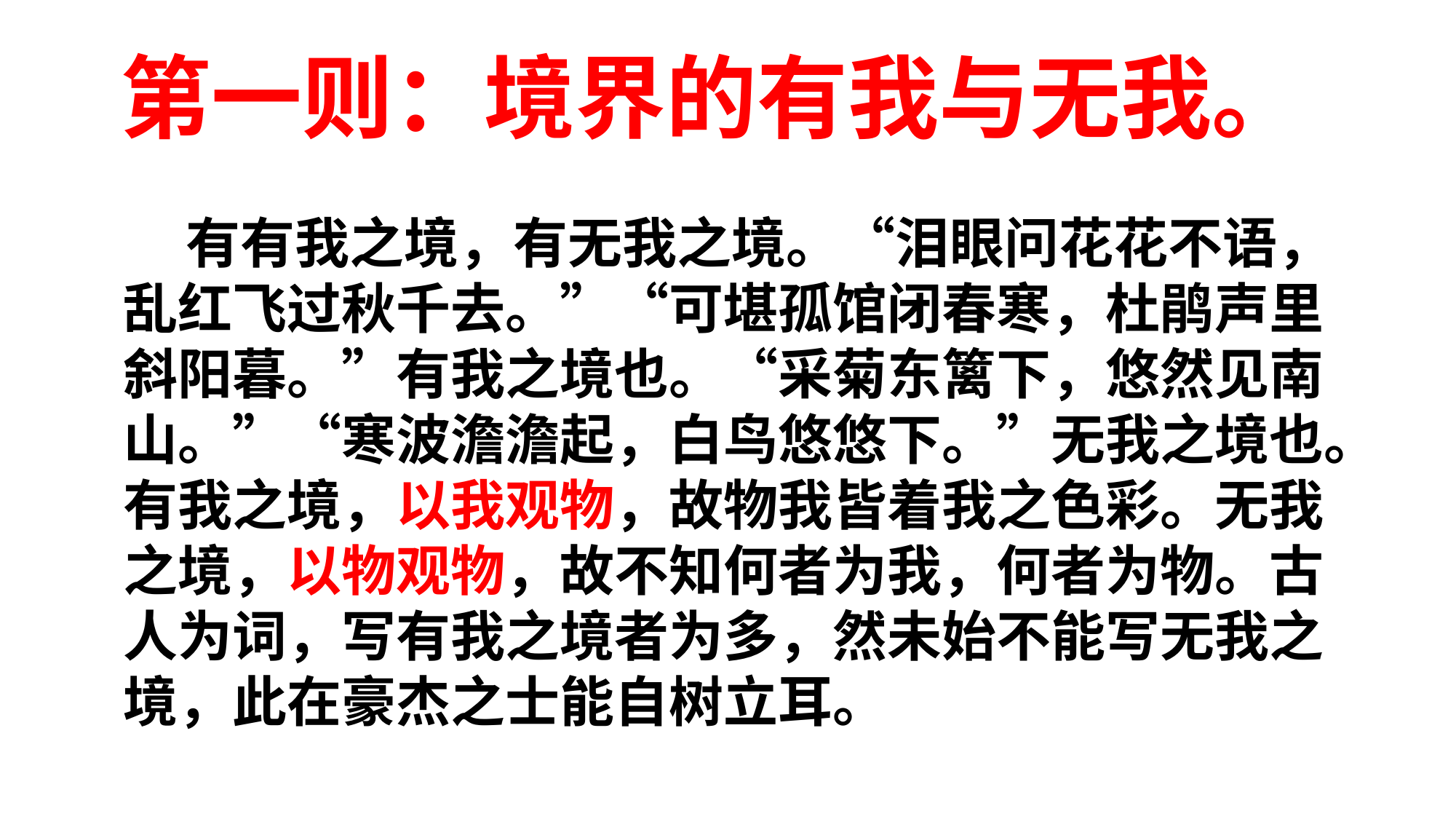

第一则：境界的有我与无我。
    有有我之境，有无我之境。“泪眼问花花不语，乱红飞过秋千去。”“可堪孤馆闭春寒，杜鹃声里斜阳暮。”有我之境也。“采菊东篱下，悠然见南山。”“寒波澹澹起，白鸟悠悠下。”无我之境也。有我之境，以我观物，故物我皆着我之色彩。无我之境，以物观物，故不知何者为我，何者为物。古人为词，写有我之境者为多，然未始不能写无我之境，此在豪杰之士能自树立耳。